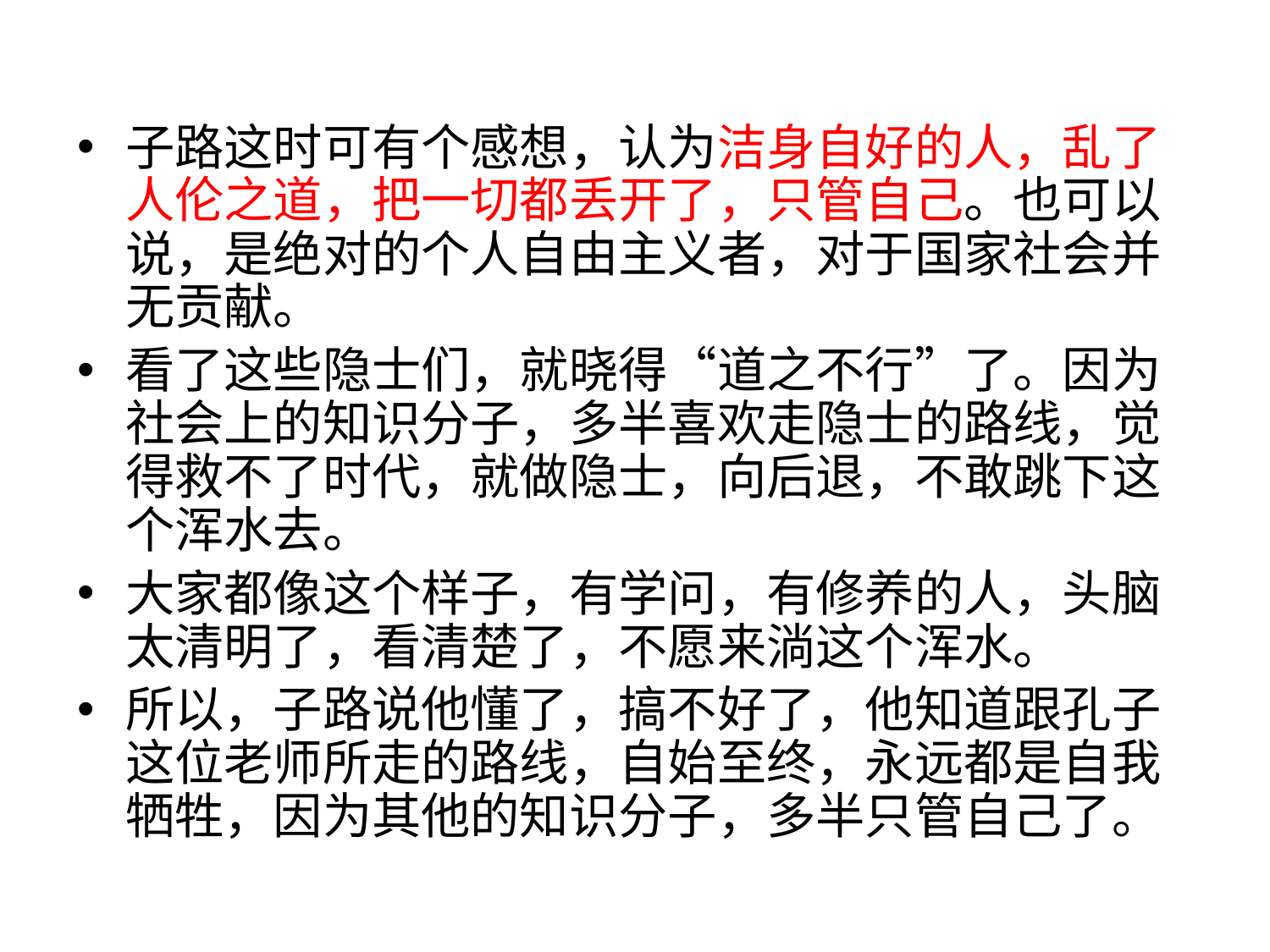

子路这时可有个感想，认为洁身自好的人，乱了人伦之道，把一切都丢开了，只管自己。也可以说，是绝对的个人自由主义者，对于国家社会并无贡献。
看了这些隐士们，就晓得“道之不行”了。因为社会上的知识分子，多半喜欢走隐士的路线，觉得救不了时代，就做隐士，向后退，不敢跳下这个浑水去。
大家都像这个样子，有学问，有修养的人，头脑太清明了，看清楚了，不愿来淌这个浑水。
所以，子路说他懂了，搞不好了，他知道跟孔子这位老师所走的路线，自始至终，永远都是自我牺牲，因为其他的知识分子，多半只管自己了。